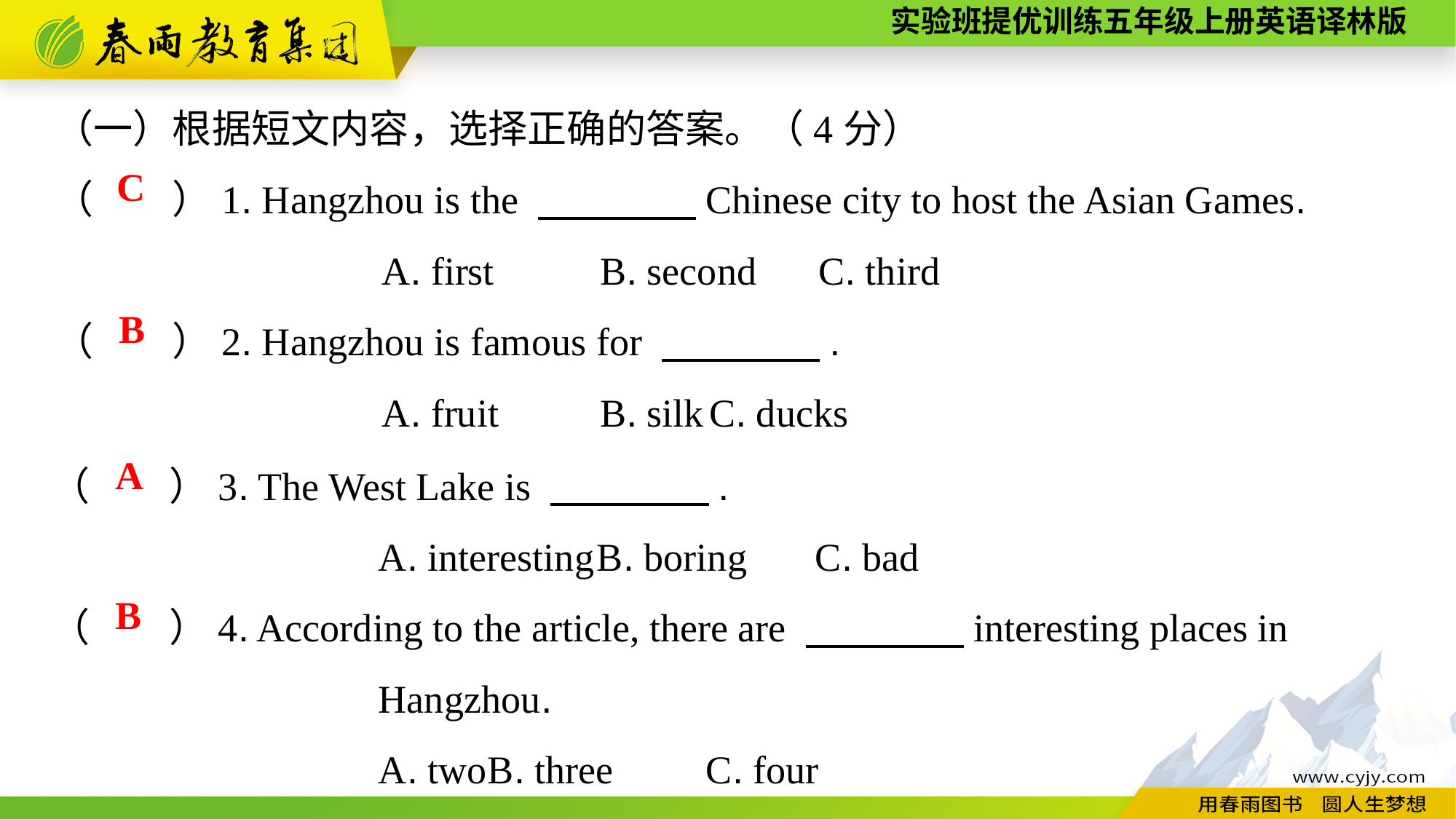

（一）根据短文内容，选择正确的答案。（4分）
（　　）1. Hangzhou is the 　　　　Chinese city to host the Asian Games.
			A. first	B. second	C. third
（　　）2. Hangzhou is famous for 　　　　.
			A. fruit	B. silk	C. ducks
C
B
（　　）3. The West Lake is 　　　　.
			A. interesting	B. boring	C. bad
（　　）4. According to the article, there are 　　　　interesting places in
			Hangzhou.
			A. two	B. three	C. four
A
B